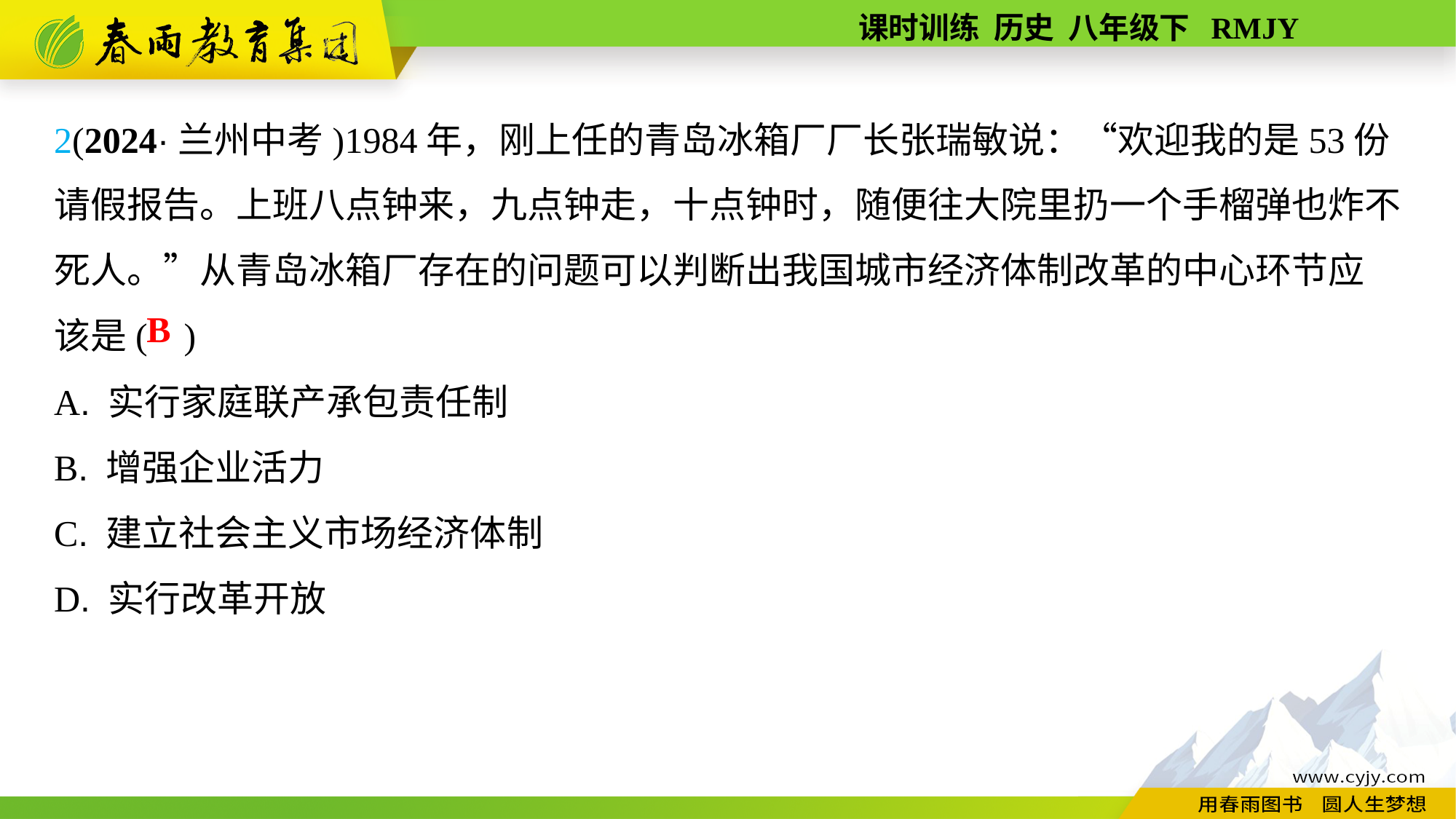

2(2024·兰州中考)1984年，刚上任的青岛冰箱厂厂长张瑞敏说：“欢迎我的是53份请假报告。上班八点钟来，九点钟走，十点钟时，随便往大院里扔一个手榴弹也炸不死人。”从青岛冰箱厂存在的问题可以判断出我国城市经济体制改革的中心环节应
该是(    )
A. 实行家庭联产承包责任制
B. 增强企业活力
C. 建立社会主义市场经济体制
D. 实行改革开放
B